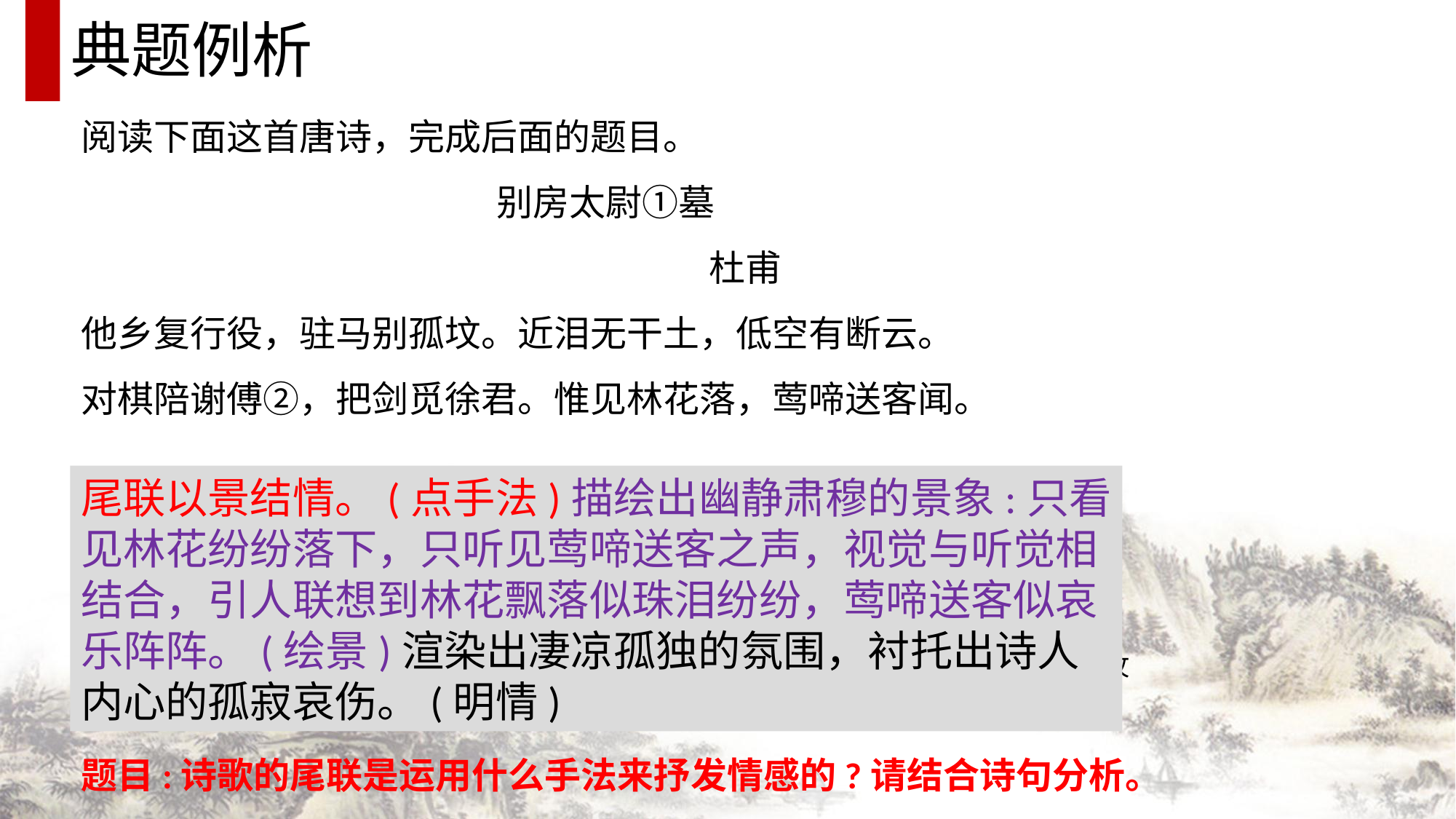

典题例析
阅读下面这首唐诗，完成后面的题目。
别房太尉①墓
                                 杜甫
他乡复行役，驻马别孤坟。近泪无干土，低空有断云。
对棋陪谢傅②，把剑觅徐君。惟见林花落，莺啼送客闻。

[注]①房太尉即房馆，玄宗幸蜀时拜相，为人比较正直。至德二年(757),为肃宗所贬。杜甫曾毅然上疏力谏，结果得罪肃宗，几遭刑戮。②谢傅:指晋代谢安。《晋书.谢安传》说:谢玄等破苻坚，有檄书至，安方对客围棋，了无喜色。③徐君:典出《说苑》，春秋时吴季札聘晋,路过徐国,心知徐君爱其宝剑，及还，徐君已死，遂解剑挂在他的坟树上而去，意即早已心许。
题目:诗歌的尾联是运用什么手法来抒发情感的?请结合诗句分析。
尾联以景结情。(点手法)描绘出幽静肃穆的景象:只看见林花纷纷落下，只听见莺啼送客之声，视觉与听觉相结合，引人联想到林花飘落似珠泪纷纷，莺啼送客似哀乐阵阵。(绘景)渲染出凄凉孤独的氛围，衬托出诗人内心的孤寂哀伤。(明情)